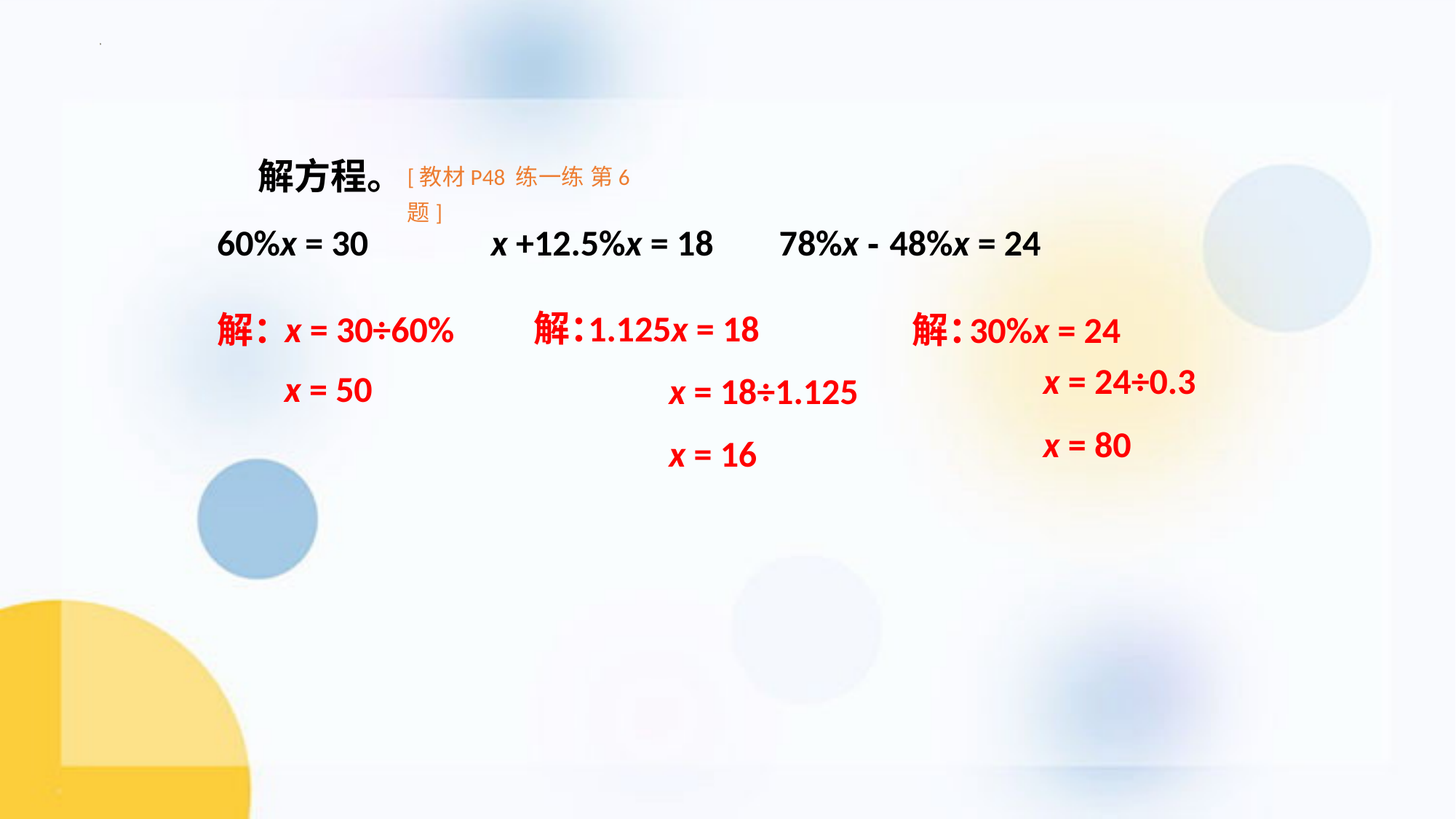

解方程。
[教材P48 练一练 第6题]
60%x = 30               x +12.5%x = 18        78%x - 48%x = 24
1.125x = 18
解：
x = 30÷60%
30%x = 24
解：
解：
x = 24÷0.3
x = 50
x = 18÷1.125
x = 80
x = 16